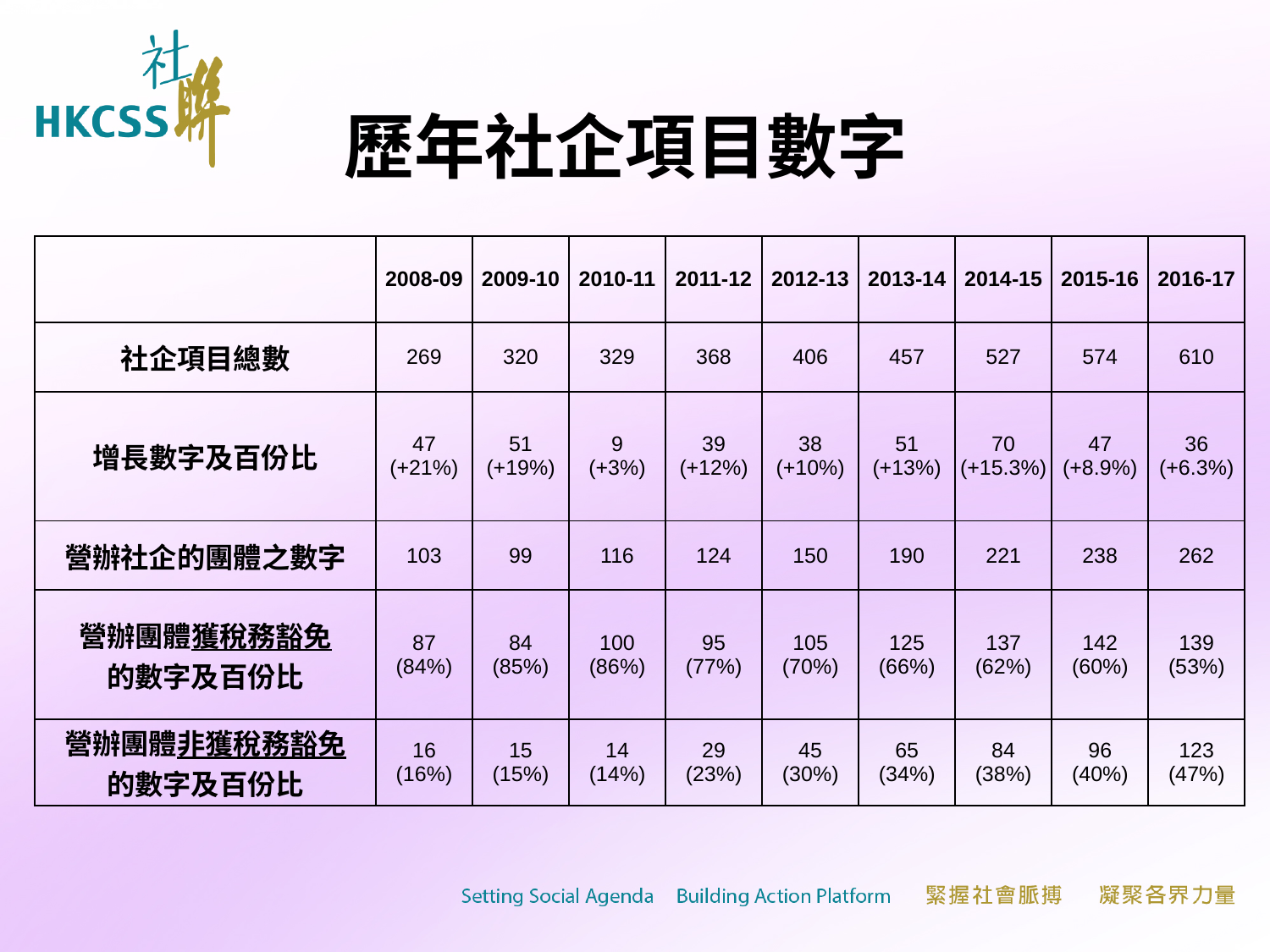

# 歷年社企項目數字
|  | 2008-09 | 2009-10 | 2010-11 | 2011-12 | 2012-13 | 2013-14 | 2014-15 | 2015-16 | 2016-17 |
| --- | --- | --- | --- | --- | --- | --- | --- | --- | --- |
| 社企項目總數 | 269 | 320 | 329 | 368 | 406 | 457 | 527 | 574 | 610 |
| 增長數字及百份比 | 47 (+21%) | 51 (+19%) | 9 (+3%) | 39 (+12%) | 38 (+10%) | 51 (+13%) | 70 (+15.3%) | 47 (+8.9%) | 36 (+6.3%) |
| 營辦社企的團體之數字 | 103 | 99 | 116 | 124 | 150 | 190 | 221 | 238 | 262 |
| 營辦團體獲稅務豁免 的數字及百份比 | 87 (84%) | 84 (85%) | 100 (86%) | 95 (77%) | 105 (70%) | 125 (66%) | 137 (62%) | 142 (60%) | 139 (53%) |
| 營辦團體非獲稅務豁免 的數字及百份比 | 16 (16%) | 15 (15%) | 14 (14%) | 29 (23%) | 45 (30%) | 65 (34%) | 84 (38%) | 96 (40%) | 123 (47%) |